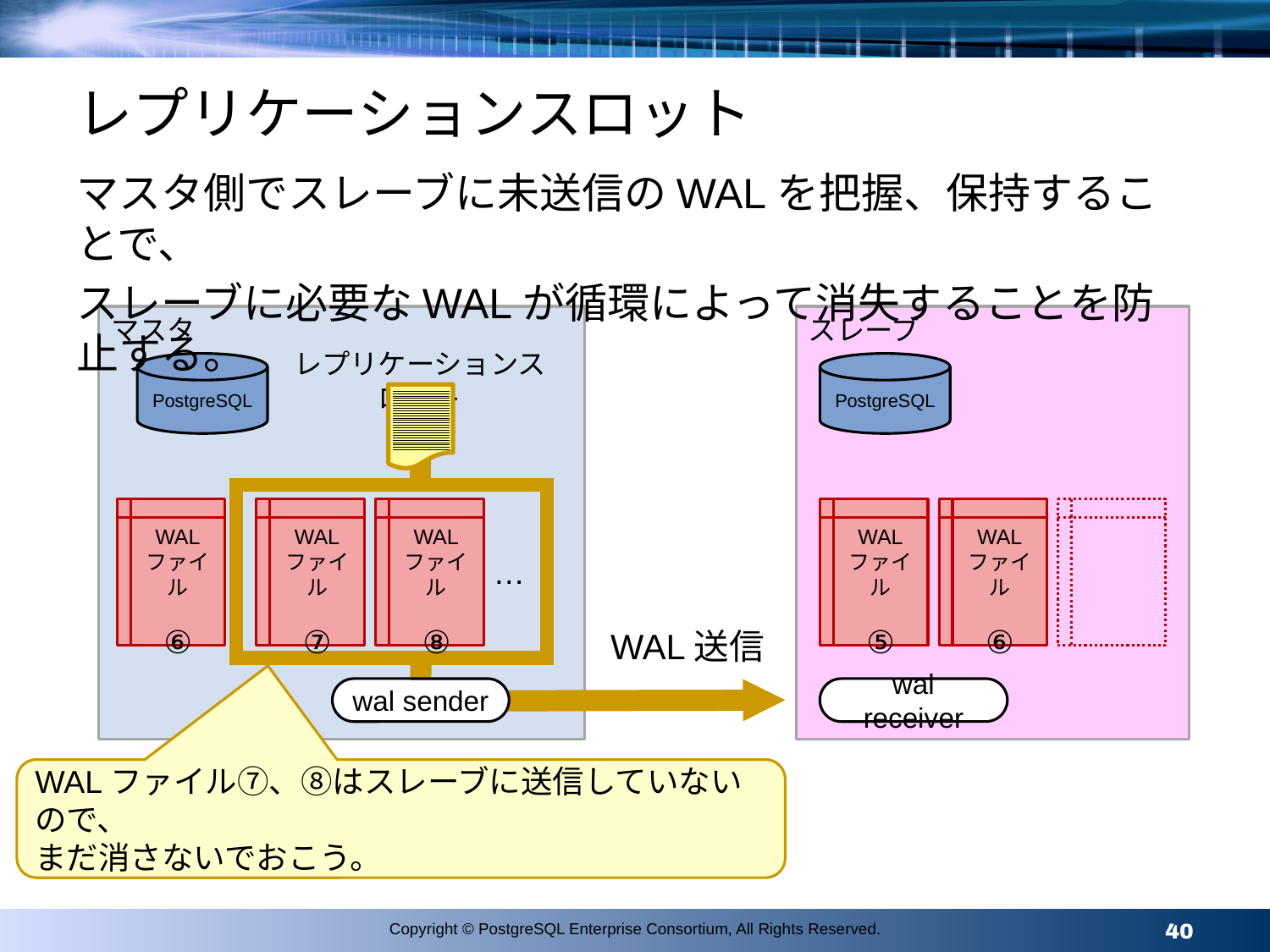

# レプリケーションスロット
マスタ側でスレーブに未送信のWALを把握、保持することで、
スレーブに必要なWALが循環によって消失することを防止する。
マスタ
スレーブ
レプリケーションスロット
PostgreSQL
PostgreSQL

WAL
ファイル

⑥
WAL
ファイル

⑦
WAL
ファイル

⑧
WAL
ファイル

⑤
WAL
ファイル

⑥
…
WAL送信
wal sender
wal receiver
WALファイル⑦、⑧はスレーブに送信していないので、
まだ消さないでおこう。
40